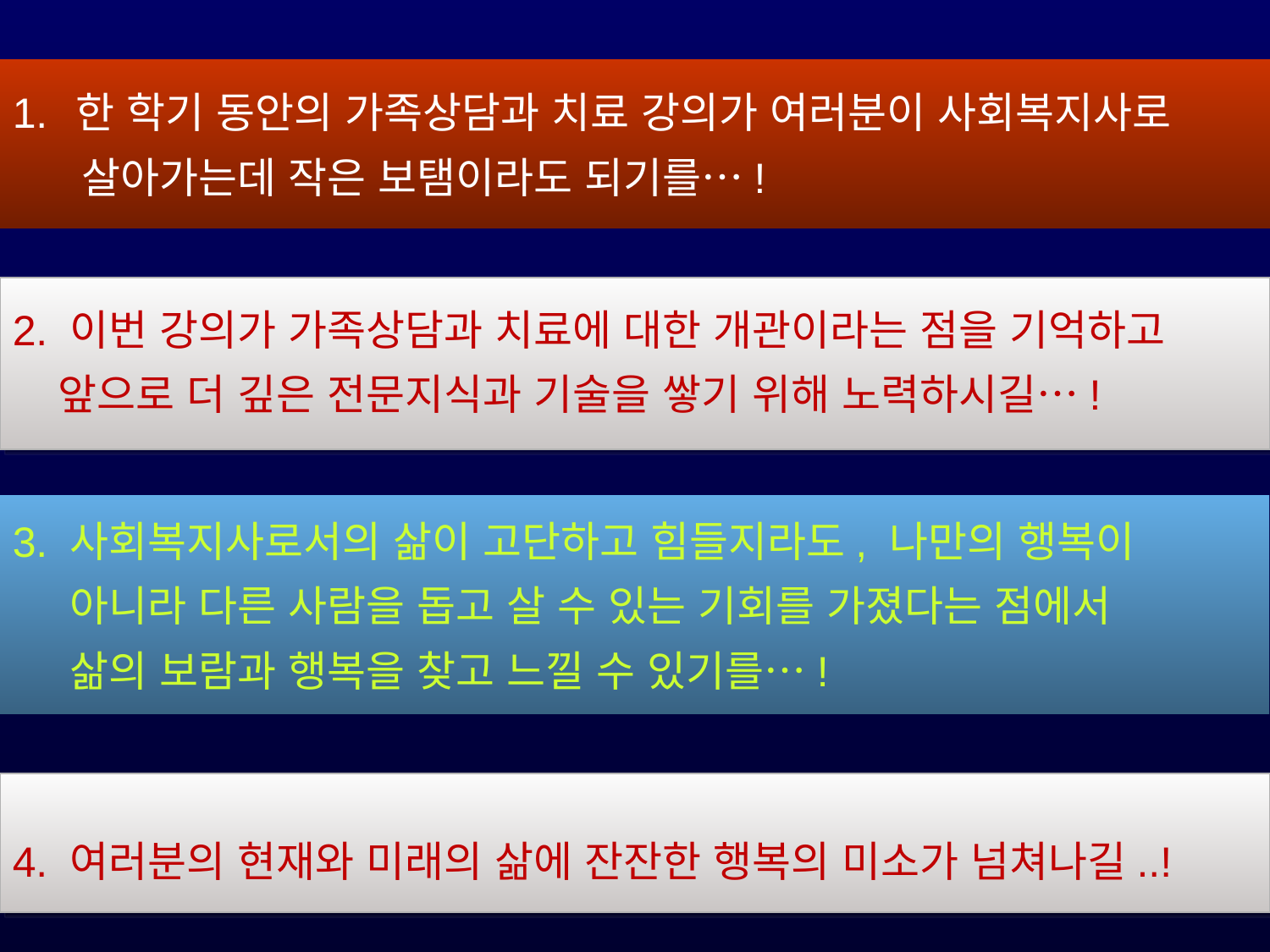

한 학기 동안의 가족상담과 치료 강의가 여러분이 사회복지사로
     살아가는데 작은 보탬이라도 되기를…!

2. 이번 강의가 가족상담과 치료에 대한 개관이라는 점을 기억하고
   앞으로 더 깊은 전문지식과 기술을 쌓기 위해 노력하시길…!
3. 사회복지사로서의 삶이 고단하고 힘들지라도, 나만의 행복이
    아니라 다른 사람을 돕고 살 수 있는 기회를 가졌다는 점에서
    삶의 보람과 행복을 찾고 느낄 수 있기를…!

4. 여러분의 현재와 미래의 삶에 잔잔한 행복의 미소가 넘쳐나길..!